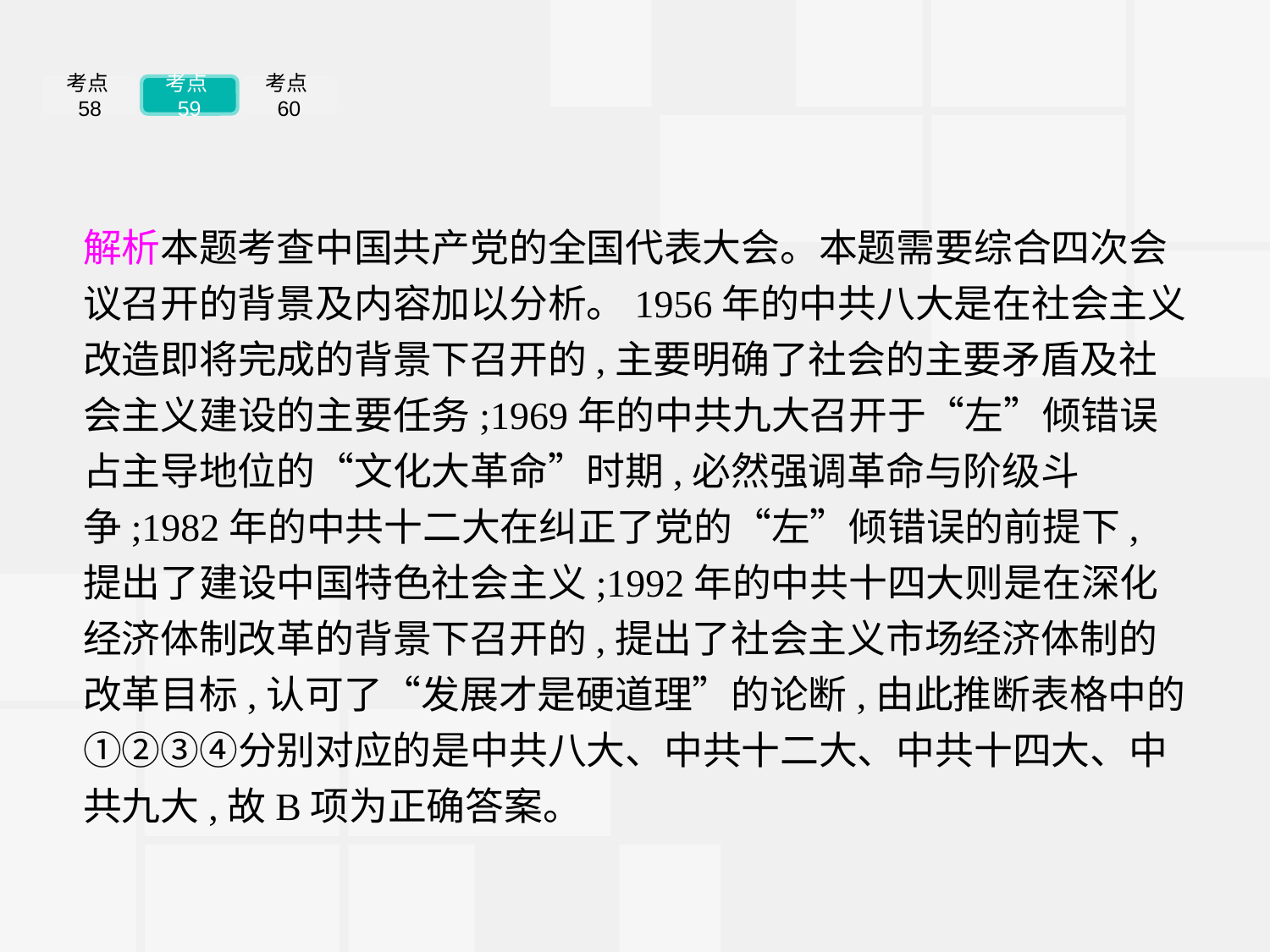

考点58
考点59
考点60
解析本题考查中国共产党的全国代表大会。本题需要综合四次会议召开的背景及内容加以分析。1956年的中共八大是在社会主义改造即将完成的背景下召开的,主要明确了社会的主要矛盾及社会主义建设的主要任务;1969年的中共九大召开于“左”倾错误占主导地位的“文化大革命”时期,必然强调革命与阶级斗争;1982年的中共十二大在纠正了党的“左”倾错误的前提下,提出了建设中国特色社会主义;1992年的中共十四大则是在深化经济体制改革的背景下召开的,提出了社会主义市场经济体制的改革目标,认可了“发展才是硬道理”的论断,由此推断表格中的①②③④分别对应的是中共八大、中共十二大、中共十四大、中共九大,故B项为正确答案。